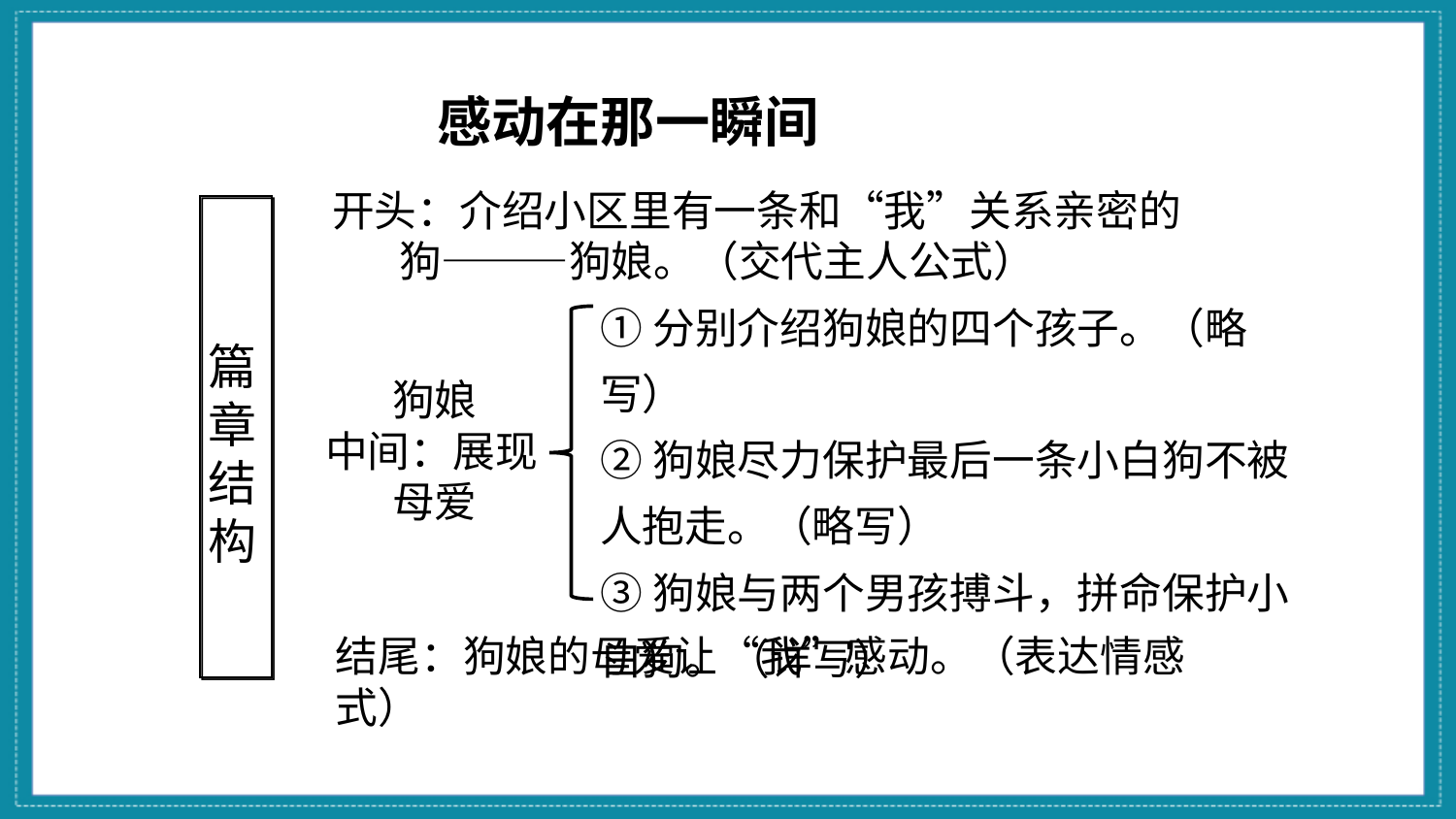

感动在那一瞬间
开头：介绍小区里有一条和“我”关系亲密的
      狗———狗娘。（交代主人公式）

①分别介绍狗娘的四个孩子。（略写）
②狗娘尽力保护最后一条小白狗不被人抱走。（略写）
③狗娘与两个男孩搏斗，拼命保护小白狗。（详写）

篇章结构
      狗娘
中间：展现
      母爱
结尾：狗娘的母爱让“我”感动。（表达情感式）